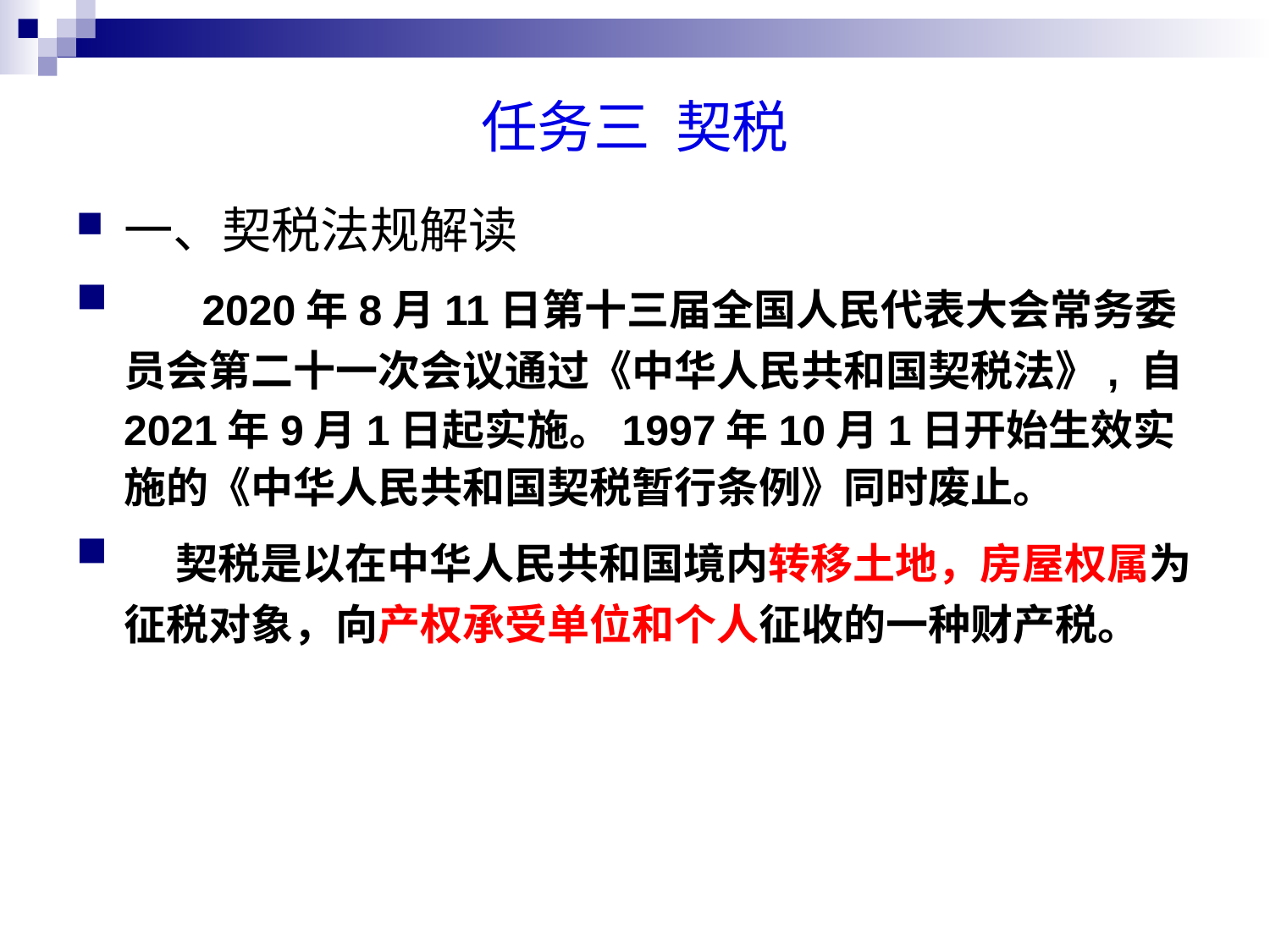

# 任务三  契税
一、契税法规解读
     2020年8月11日第十三届全国人民代表大会常务委员会第二十一次会议通过《中华人民共和国契税法》, 自2021年9月1日起实施。1997年10月1日开始生效实施的《中华人民共和国契税暂行条例》同时废止。
   契税是以在中华人民共和国境内转移土地，房屋权属为征税对象，向产权承受单位和个人征收的一种财产税。